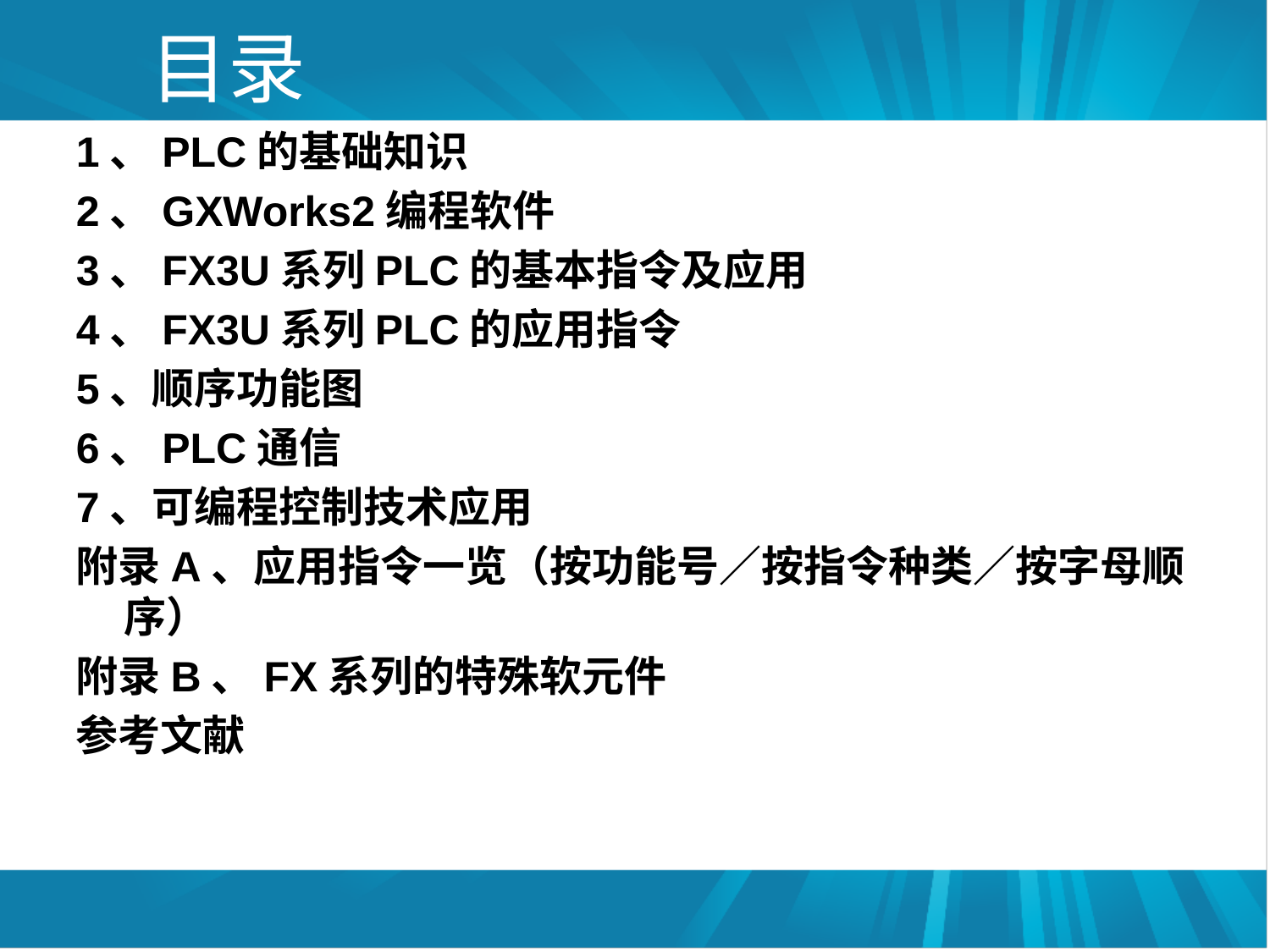

# 目录
1、PLC的基础知识
2、GXWorks2编程软件
3、FX3U系列PLC的基本指令及应用
4、FX3U系列PLC的应用指令
5、顺序功能图
6、PLC通信
7、可编程控制技术应用
附录A、应用指令一览（按功能号／按指令种类／按字母顺序）
附录B、FX系列的特殊软元件
参考文献